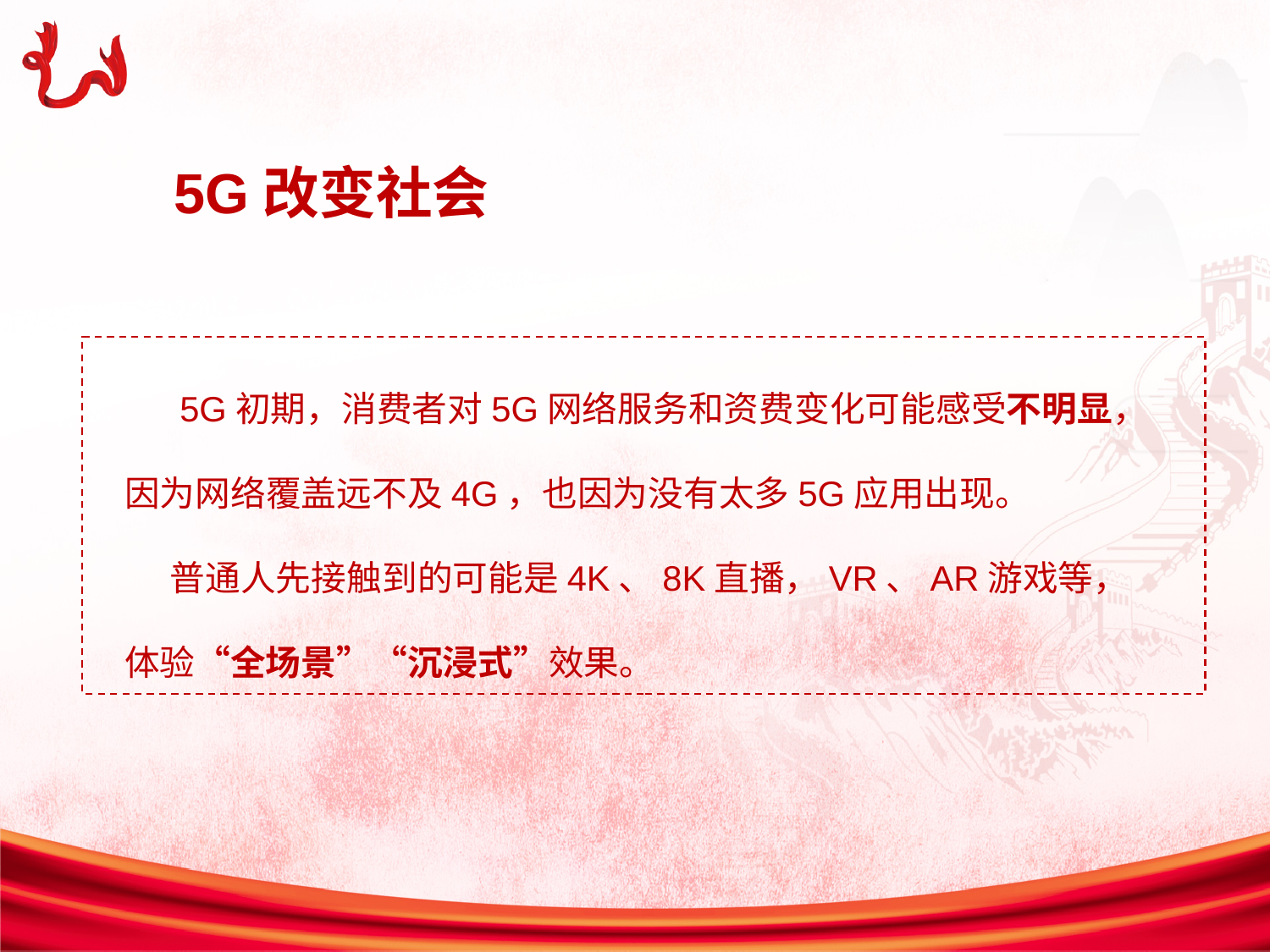

5G改变社会

     5G初期，消费者对5G网络服务和资费变化可能感受不明显，因为网络覆盖远不及4G，也因为没有太多5G应用出现。
　普通人先接触到的可能是4K、8K直播，VR、AR游戏等，体验“全场景”“沉浸式”效果。